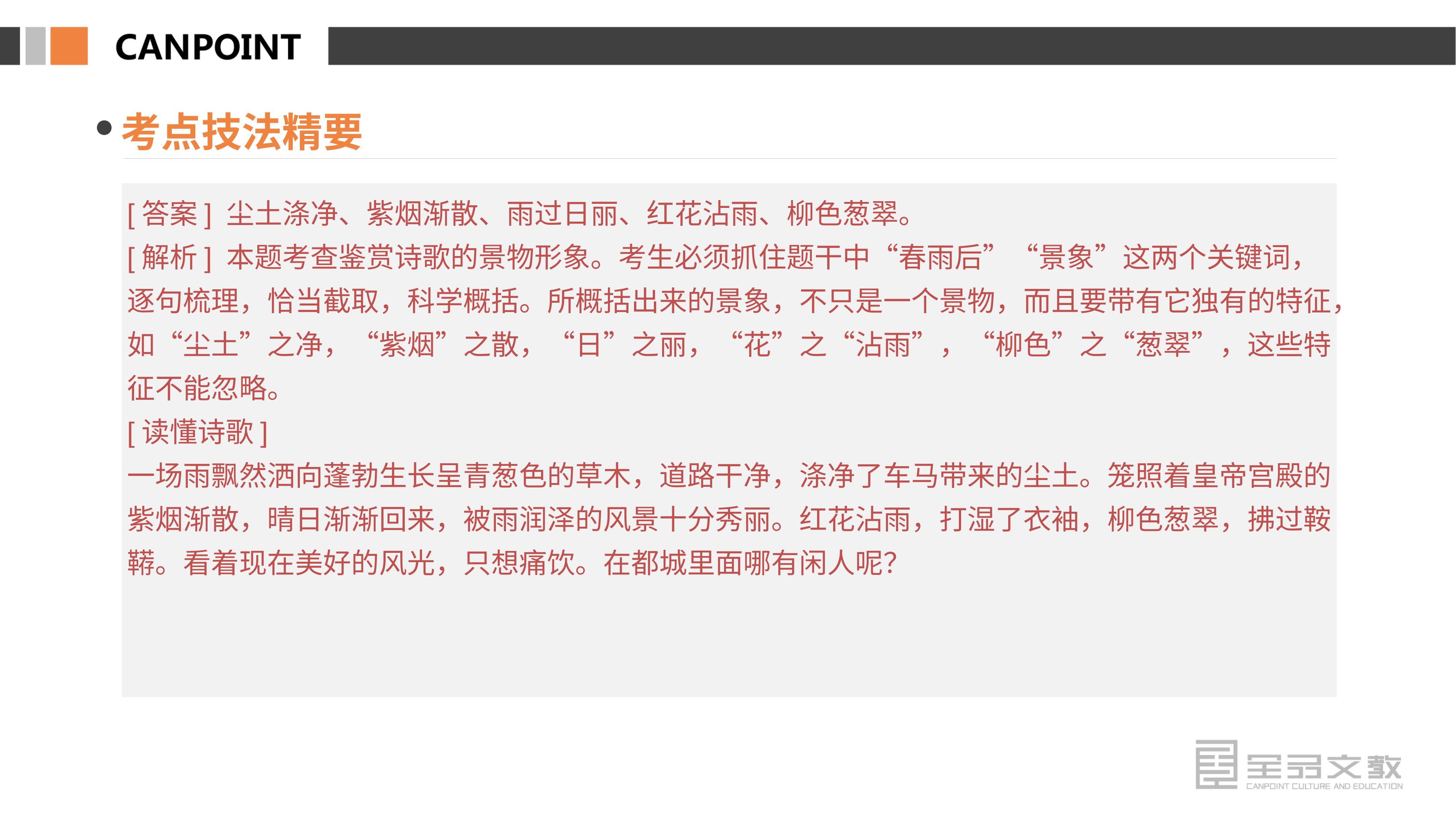

考点技法精要

[答案] 尘土涤净、紫烟渐散、雨过日丽、红花沾雨、柳色葱翠。
[解析] 本题考查鉴赏诗歌的景物形象。考生必须抓住题干中“春雨后”“景象”这两个关键词，逐句梳理，恰当截取，科学概括。所概括出来的景象，不只是一个景物，而且要带有它独有的特征，如“尘土”之净，“紫烟”之散，“日”之丽，“花”之“沾雨”，“柳色”之“葱翠”，这些特征不能忽略。
[读懂诗歌]
一场雨飘然洒向蓬勃生长呈青葱色的草木，道路干净，涤净了车马带来的尘土。笼照着皇帝宫殿的紫烟渐散，晴日渐渐回来，被雨润泽的风景十分秀丽。红花沾雨，打湿了衣袖，柳色葱翠，拂过鞍鞯。看着现在美好的风光，只想痛饮。在都城里面哪有闲人呢？